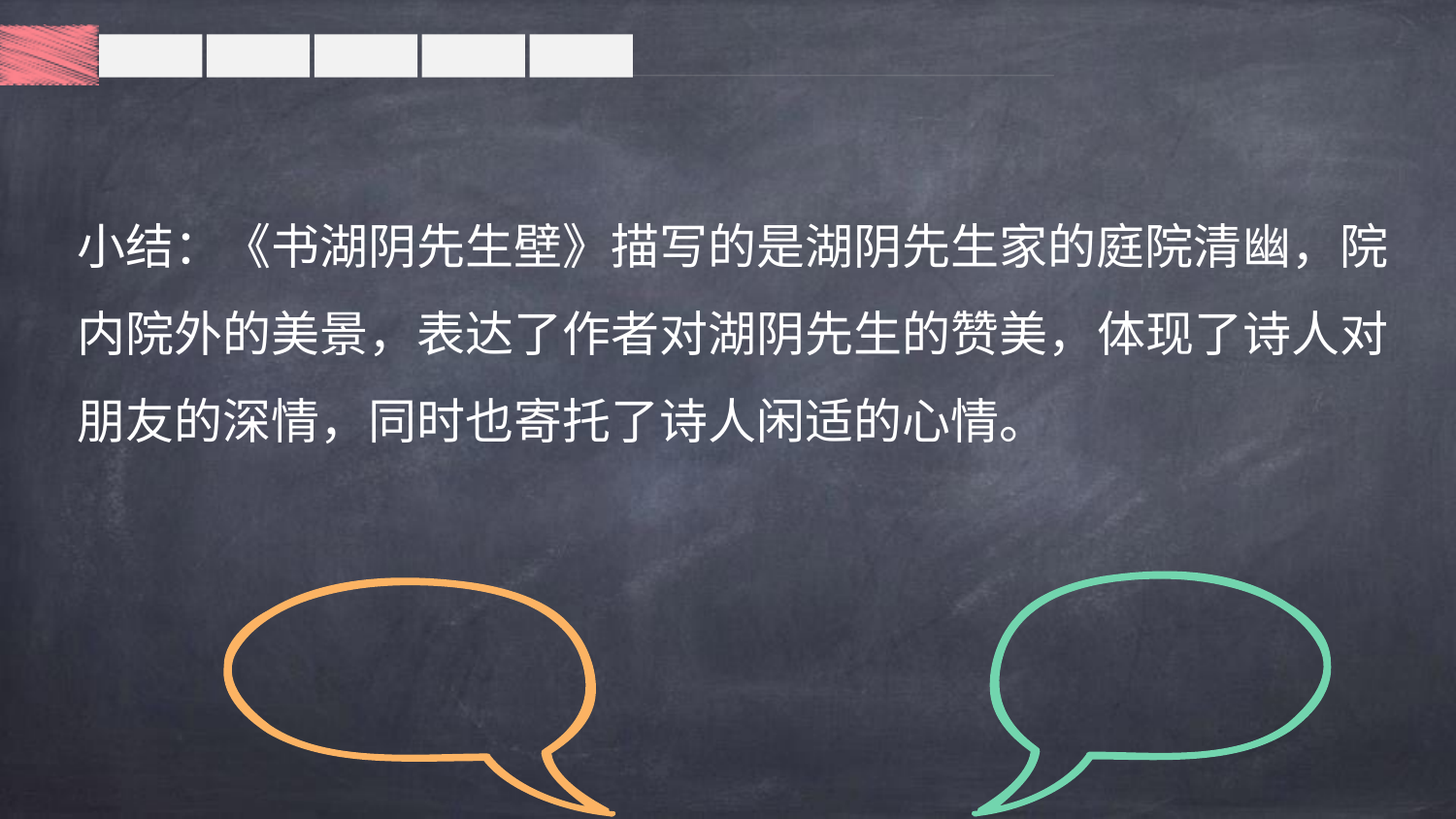

小结：《书湖阴先生壁》描写的是湖阴先生家的庭院清幽，院内院外的美景，表达了作者对湖阴先生的赞美，体现了诗人对朋友的深情，同时也寄托了诗人闲适的心情。